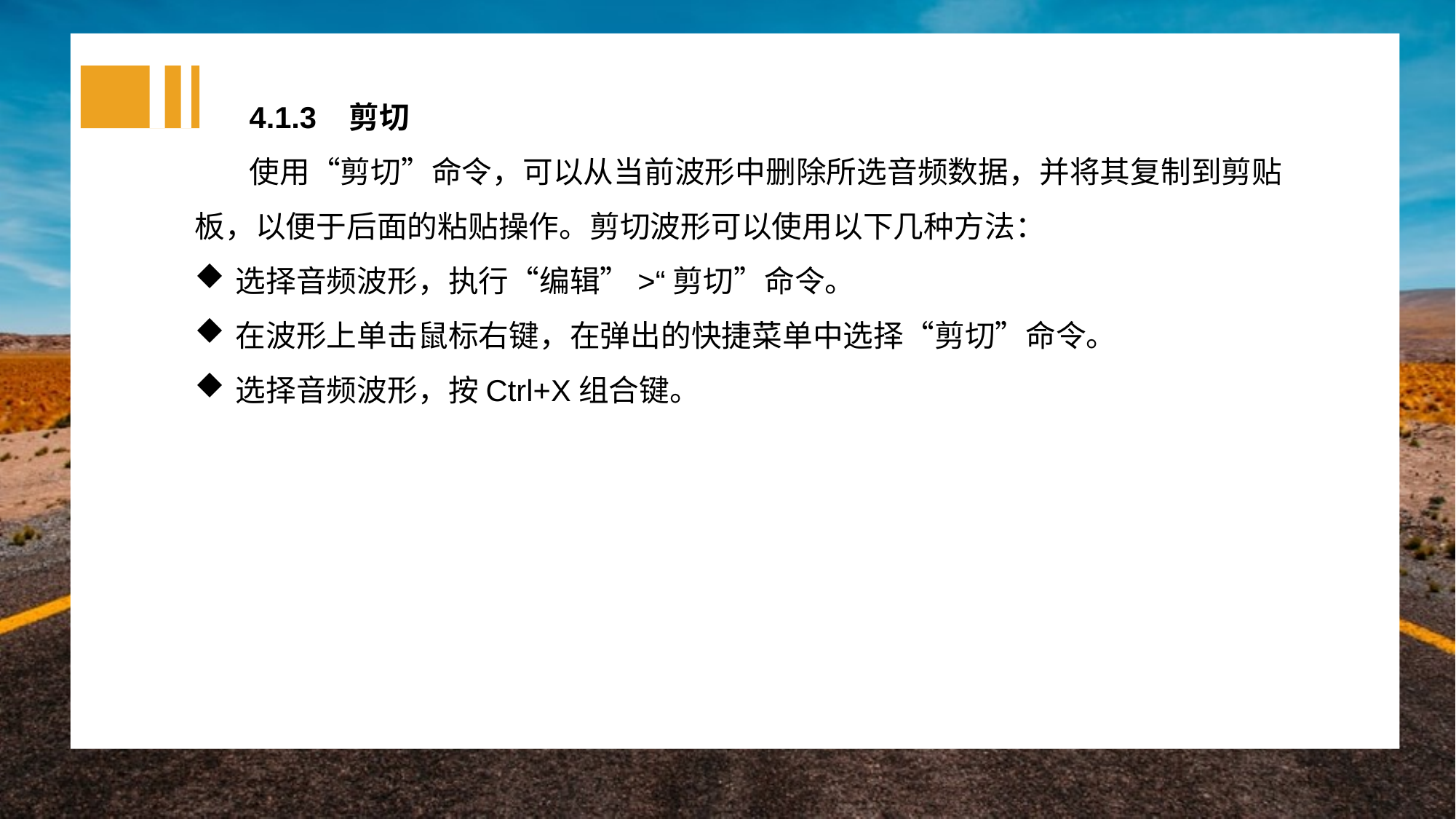

4.1.3   剪切
使用“剪切”命令，可以从当前波形中删除所选音频数据，并将其复制到剪贴板，以便于后面的粘贴操作。剪切波形可以使用以下几种方法：
选择音频波形，执行“编辑”>“剪切”命令。
在波形上单击鼠标右键，在弹出的快捷菜单中选择“剪切”命令。
选择音频波形，按Ctrl+X组合键。